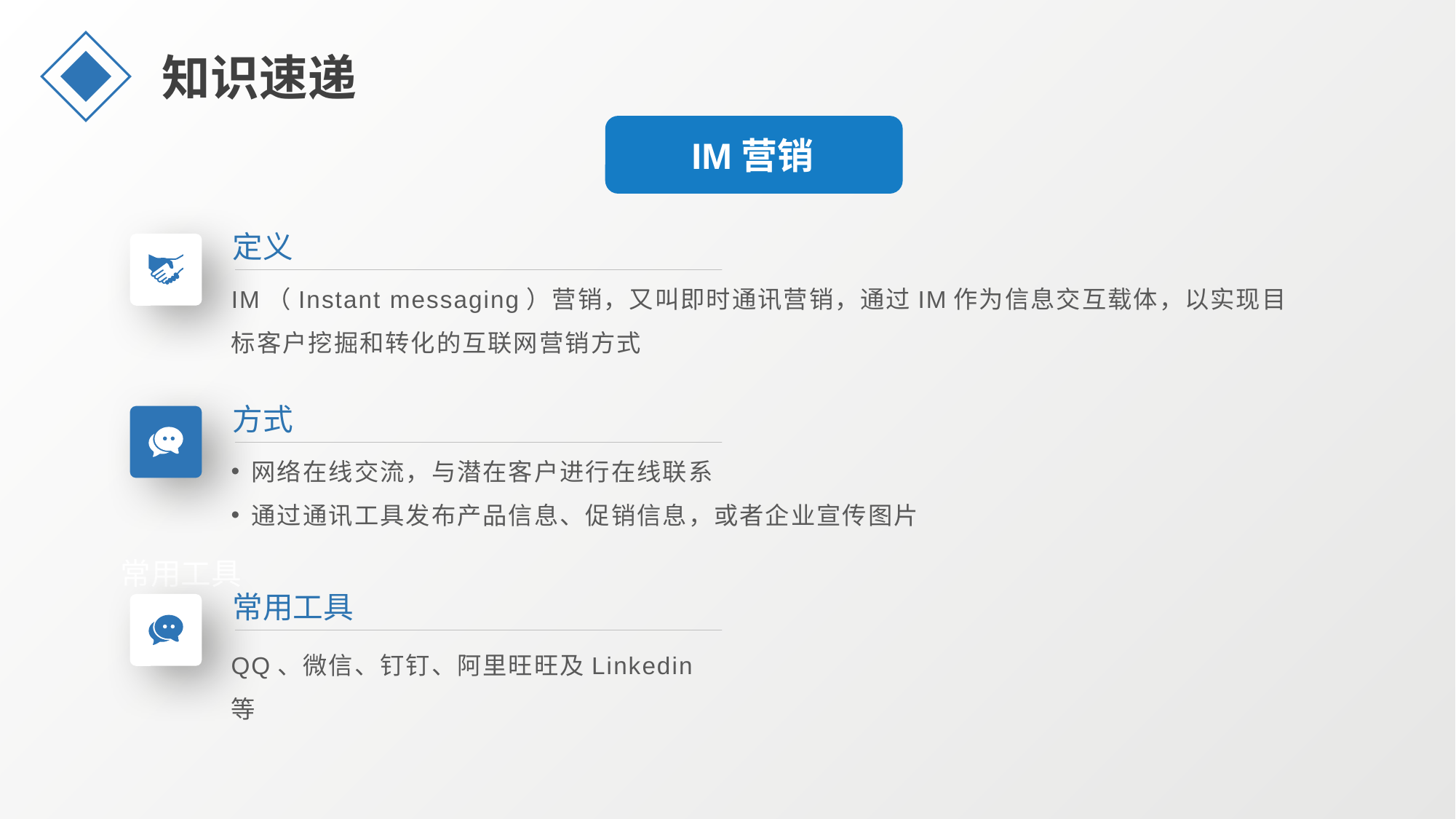

知识速递

IM营销
定义

IM（Instant messaging）营销，又叫即时通讯营销，通过IM作为信息交互载体，以实现目标客户挖掘和转化的互联网营销方式
方式

网络在线交流，与潜在客户进行在线联系
通过通讯工具发布产品信息、促销信息，或者企业宣传图片
常用工具
常用工具

QQ、微信、钉钉、阿里旺旺及Linkedin等